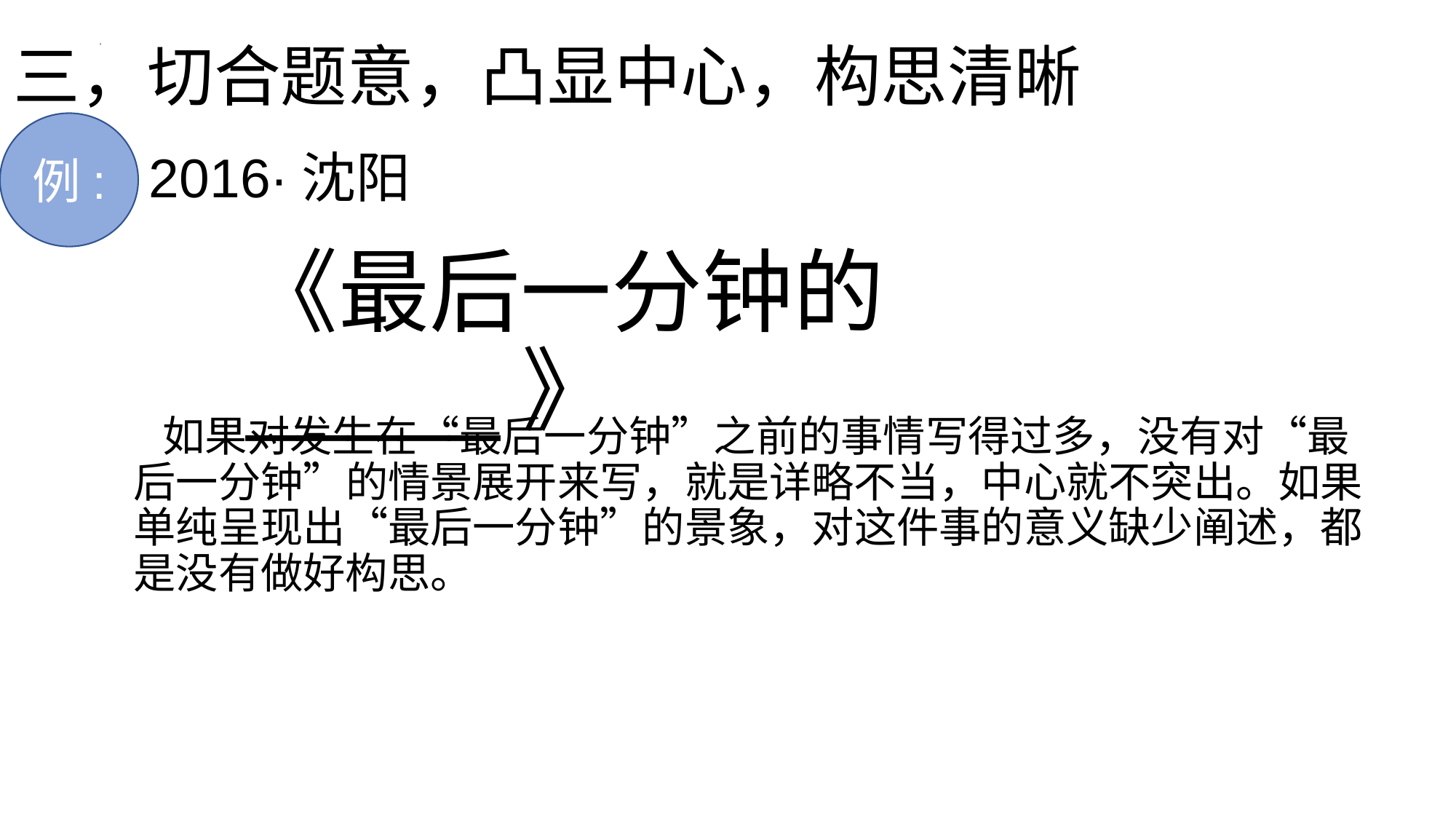

# 三，切合题意，凸显中心，构思清晰
2016·沈阳
例:
《最后一分钟的_____》
  如果对发生在“最后一分钟”之前的事情写得过多，没有对“最后一分钟”的情景展开来写，就是详略不当，中心就不突出。如果单纯呈现出“最后一分钟”的景象，对这件事的意义缺少阐述，都是没有做好构思。